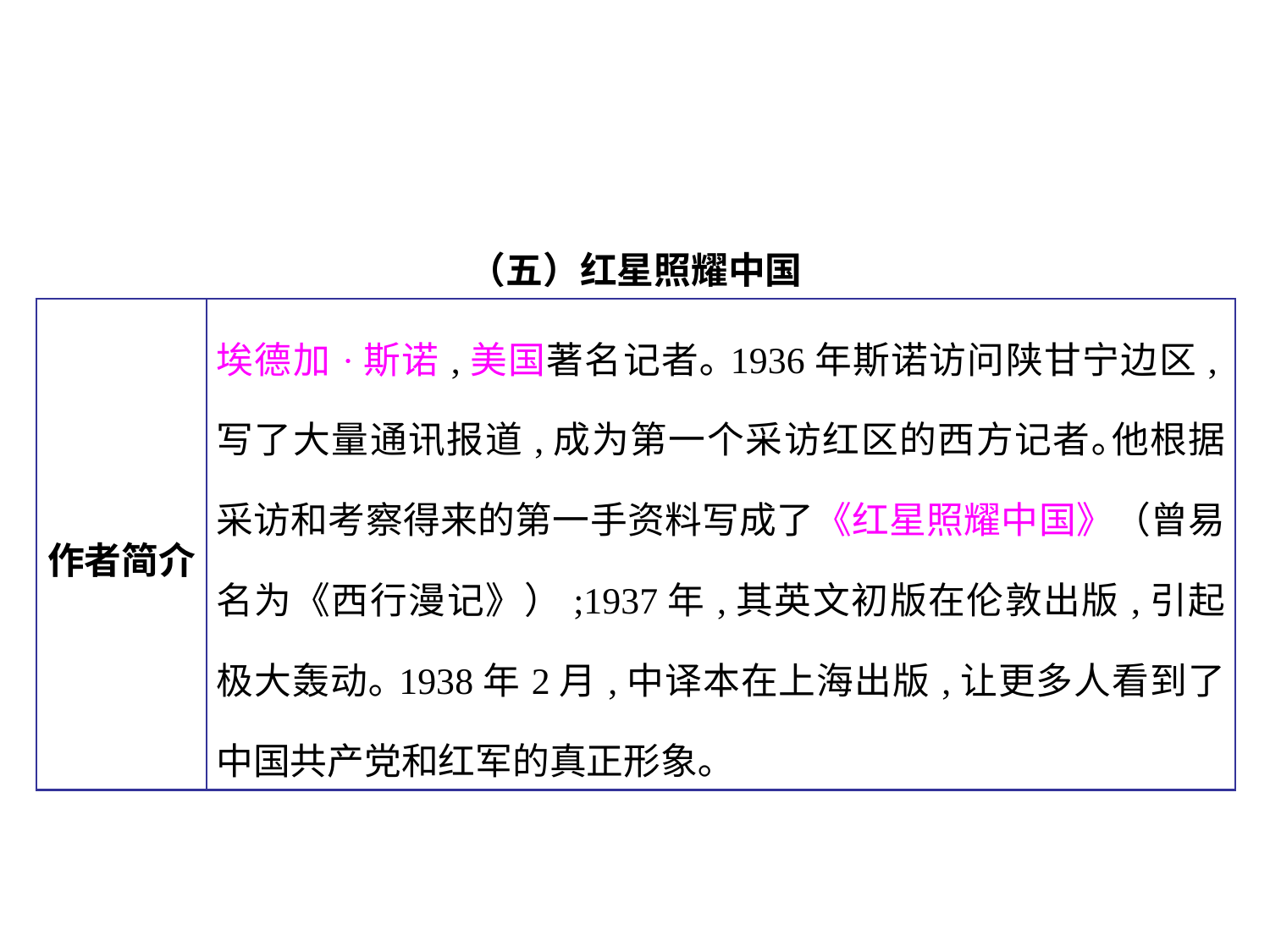

（五）红星照耀中国
| 作者简介 | 埃德加·斯诺,美国著名记者｡1936年斯诺访问陕甘宁边区,写了大量通讯报道,成为第一个采访红区的西方记者｡他根据采访和考察得来的第一手资料写成了《红星照耀中国》（曾易名为《西行漫记》）;1937年,其英文初版在伦敦出版,引起极大轰动｡1938年2月,中译本在上海出版,让更多人看到了中国共产党和红军的真正形象｡ |
| --- | --- |